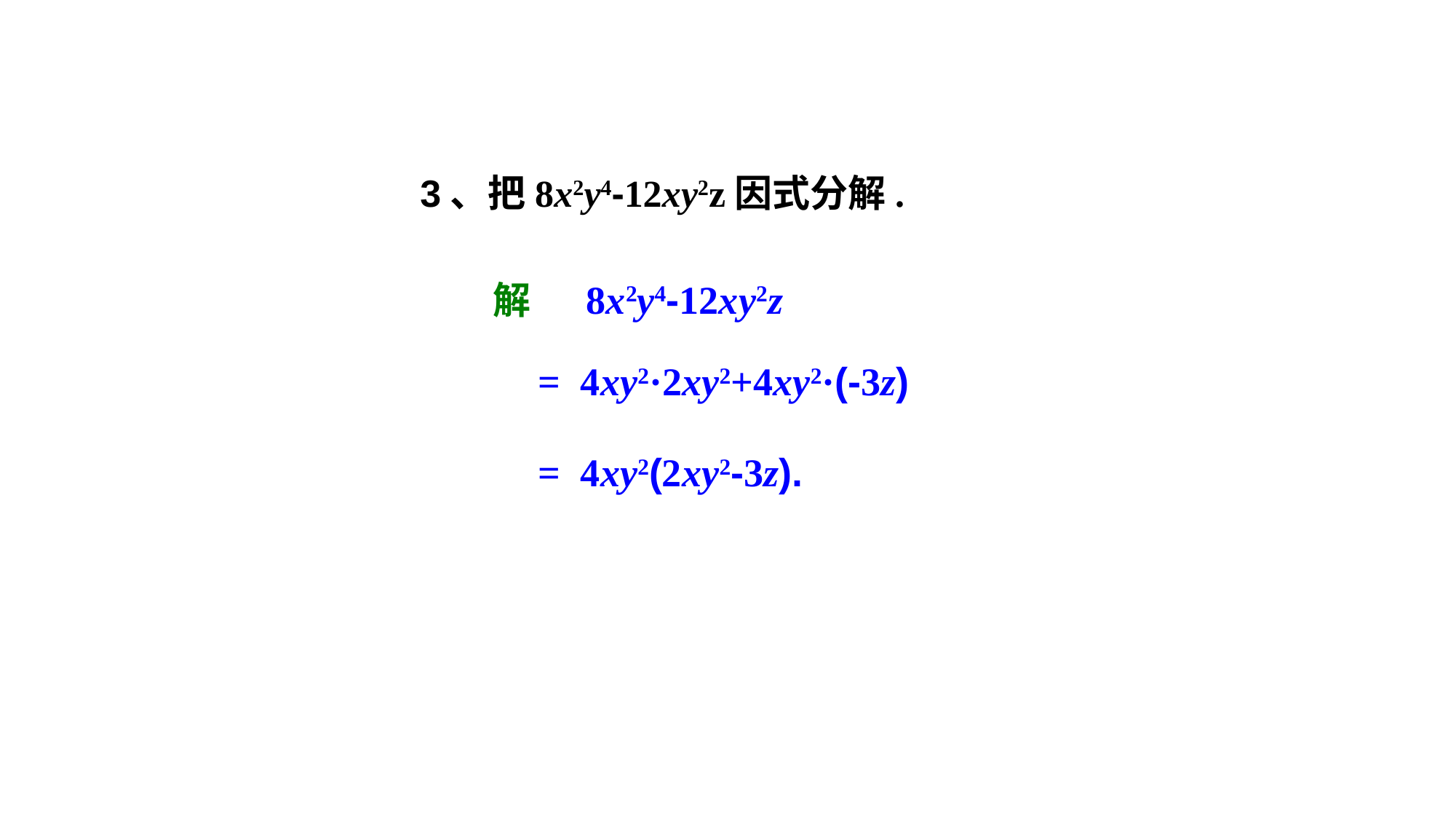

3、把8x2y4-12xy2z因式分解.
解　 8x2y4-12xy2z
=  4xy2·2xy2+4xy2·(-3z)
=  4xy2(2xy2-3z).